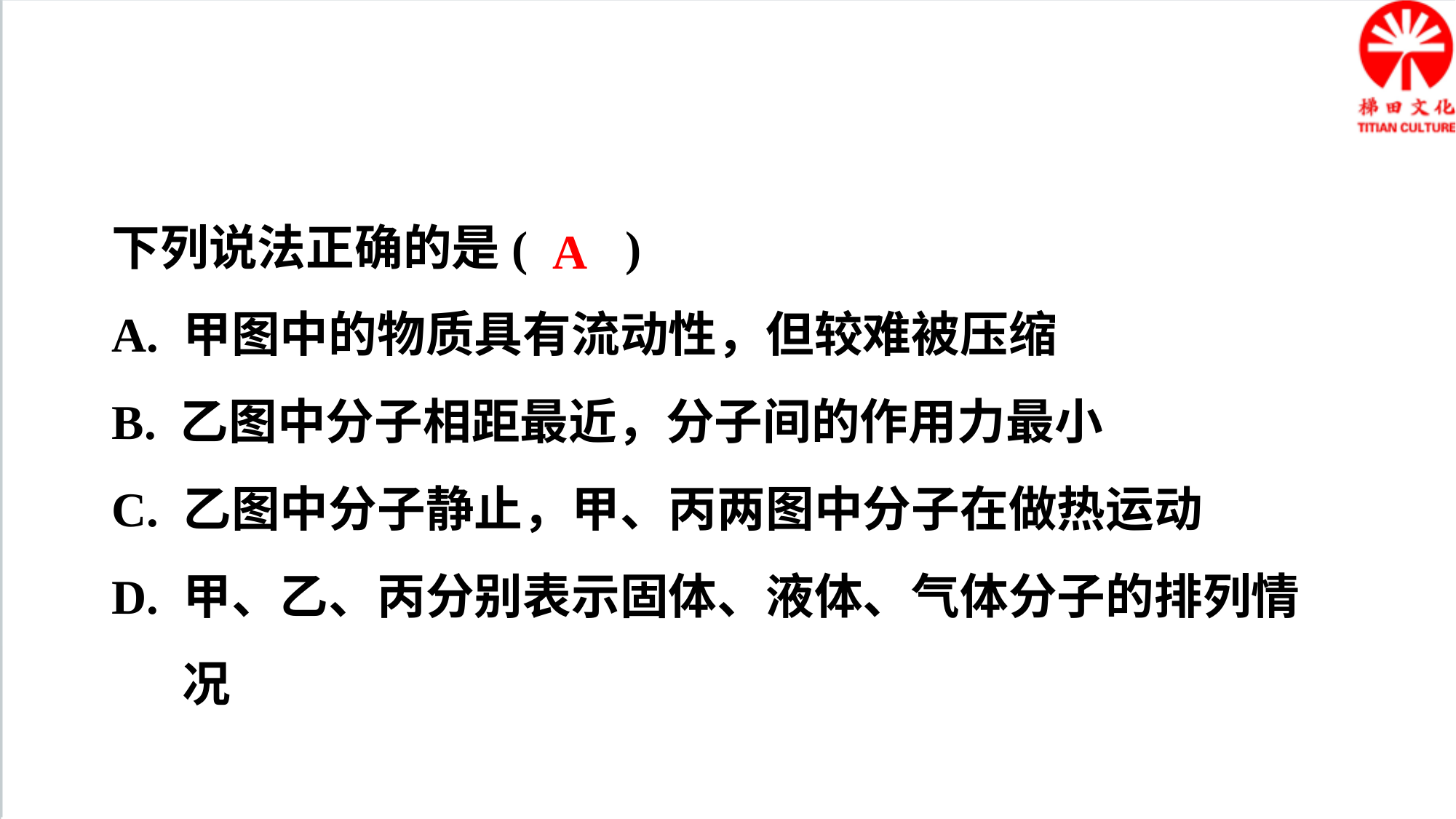

下列说法正确的是(        )
A. 甲图中的物质具有流动性，但较难被压缩
B. 乙图中分子相距最近，分子间的作用力最小
C. 乙图中分子静止，甲、丙两图中分子在做热运动
D. 甲、乙、丙分别表示固体、液体、气体分子的排列情况
A